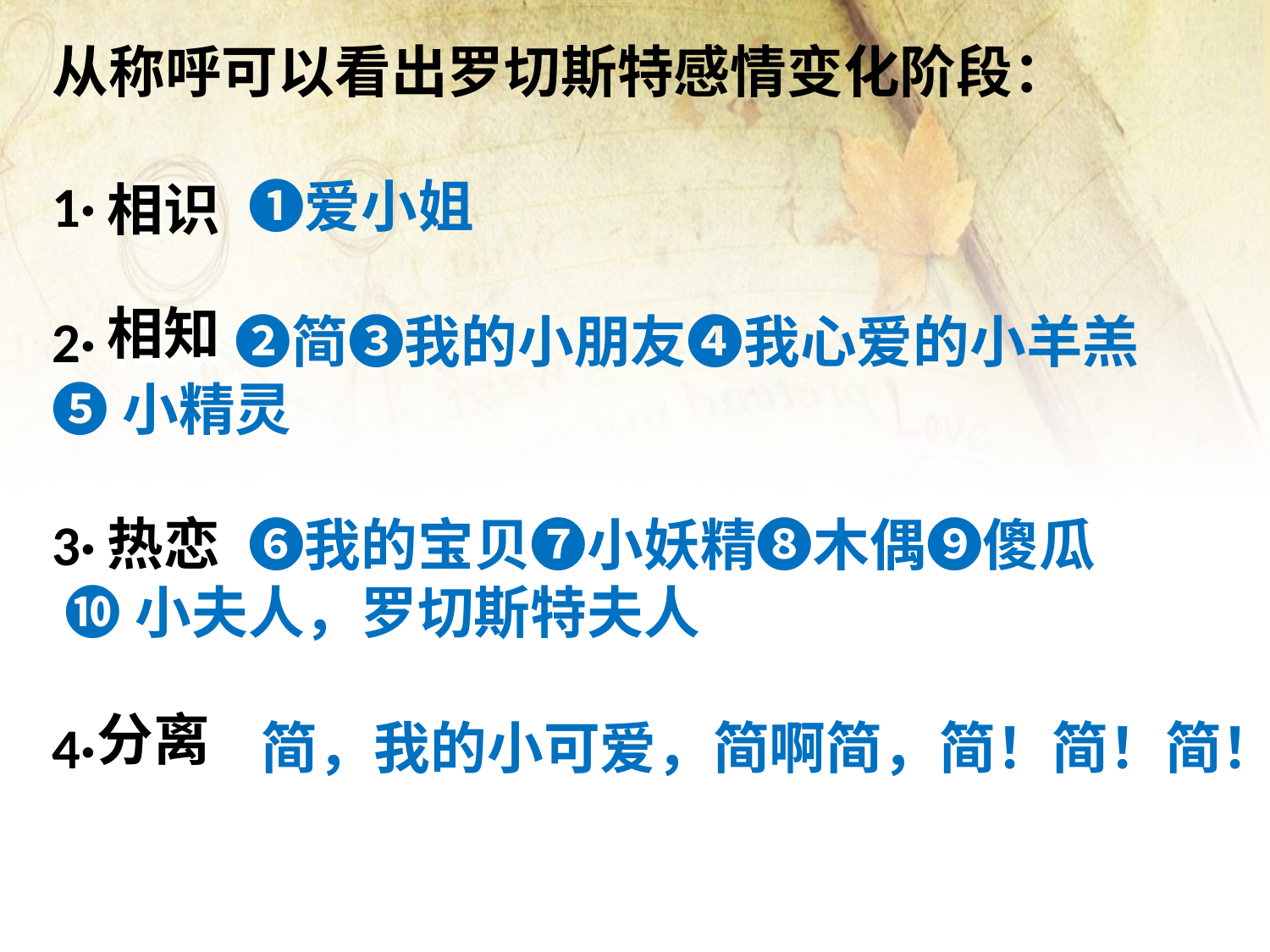

从称呼可以看出罗切斯特感情变化阶段：

1·相识  ❶爱小姐

2·相知 ❷简❸我的小朋友❹我心爱的小羊羔
❺小精灵

3·热恋  ❻我的宝贝❼小妖精❽木偶❾傻瓜
 ❿小夫人，罗切斯特夫人

4·分离   简，我的小可爱，简啊简，简！简！简！
相识
相知
热恋
分离